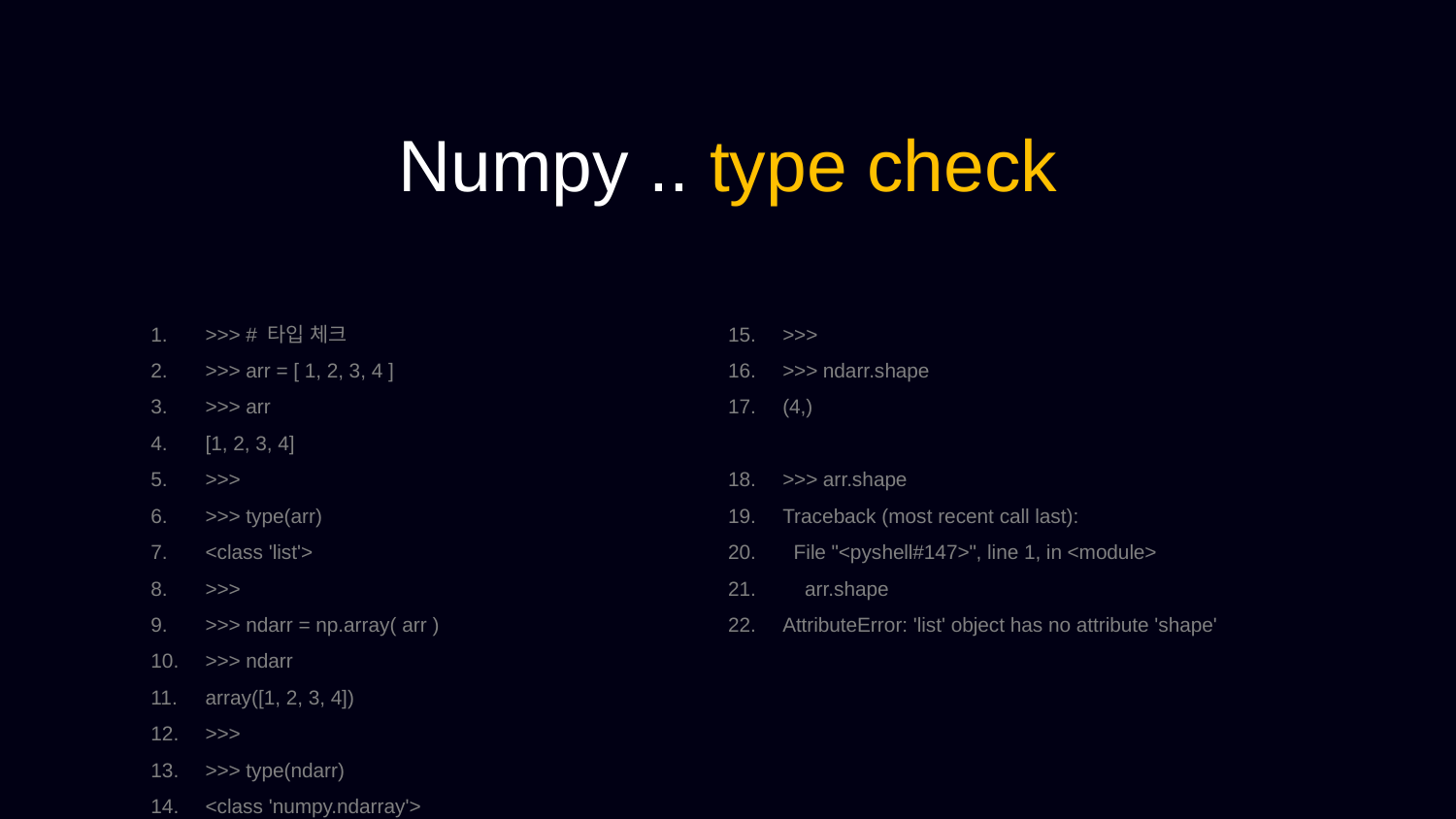

Numpy .. type check
>>> # 타입 체크
>>> arr = [ 1, 2, 3, 4 ]
>>> arr
[1, 2, 3, 4]
>>>
>>> type(arr)
<class 'list'>
>>>
>>> ndarr = np.array( arr )
>>> ndarr
array([1, 2, 3, 4])
>>>
>>> type(ndarr)
<class 'numpy.ndarray'>
>>>
>>> ndarr.shape
(4,)

>>> arr.shape
Traceback (most recent call last):
  File "<pyshell#147>", line 1, in <module>
    arr.shape
AttributeError: 'list' object has no attribute 'shape'